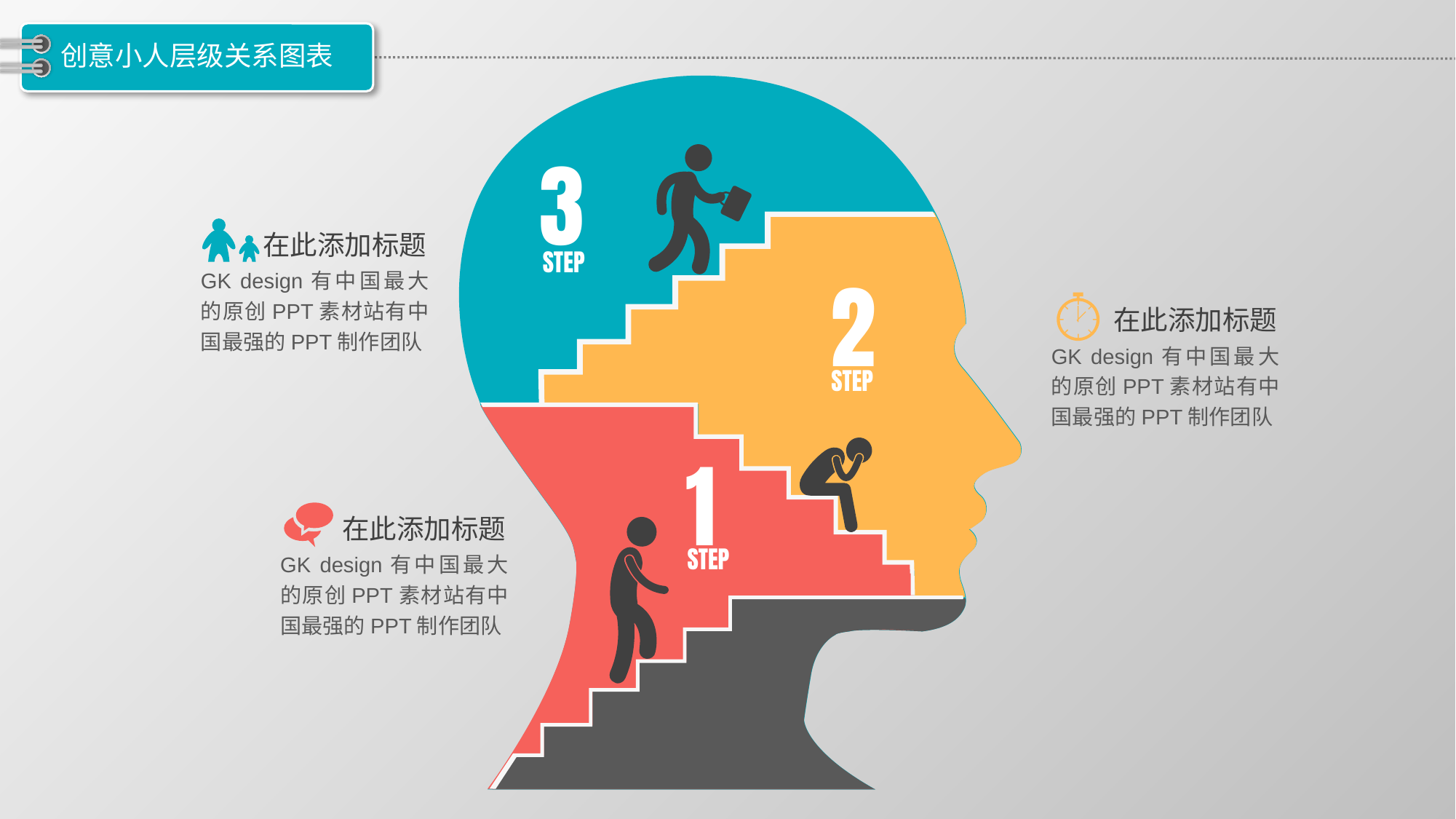

# 创意小人层级关系图表

3

在此添加标题
STEP
GK design有中国最大的原创PPT素材站有中国最强的PPT制作团队
2

在此添加标题
GK design有中国最大的原创PPT素材站有中国最强的PPT制作团队
STEP

1

在此添加标题

STEP
GK design有中国最大的原创PPT素材站有中国最强的PPT制作团队